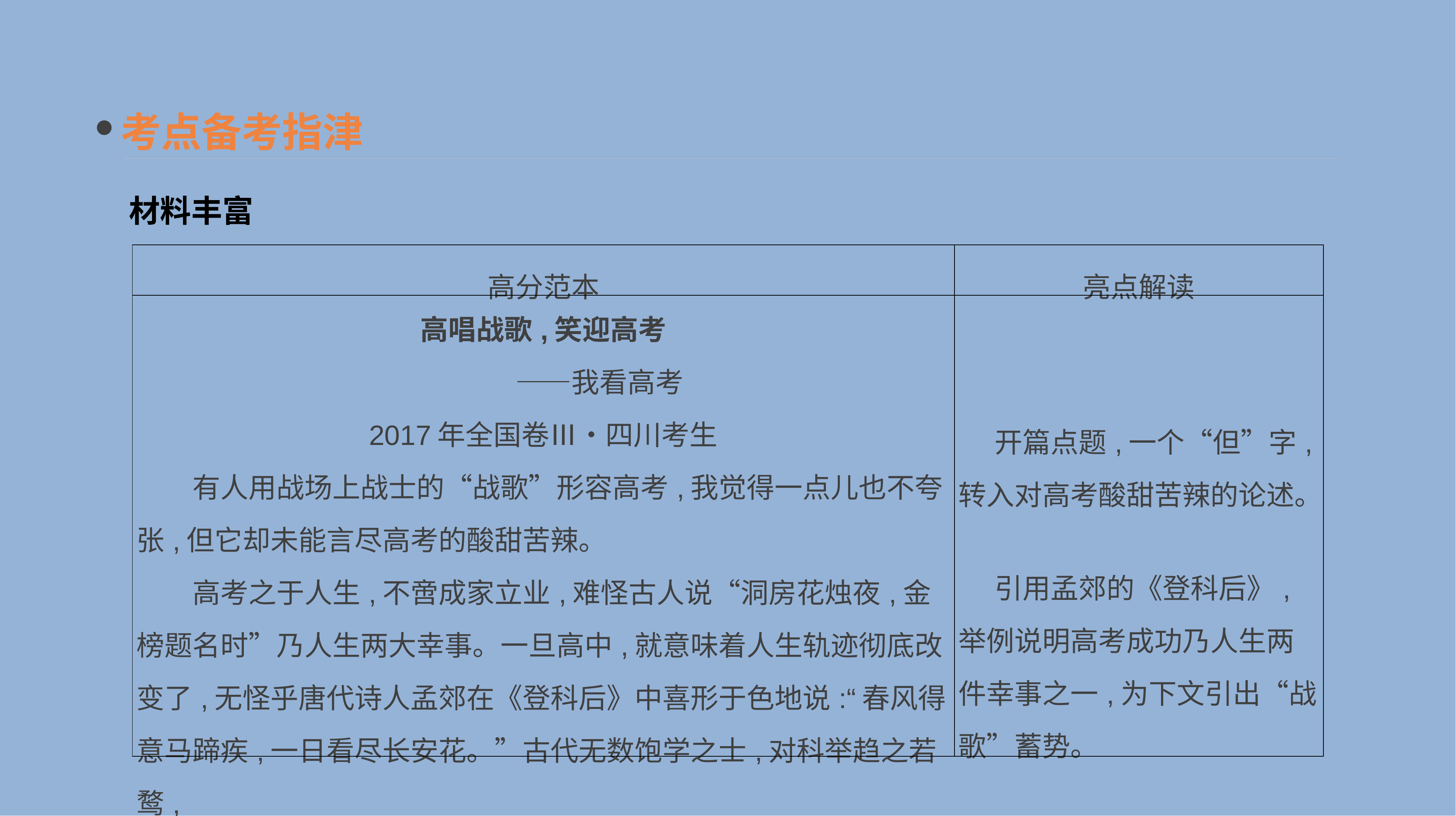

考点备考指津

材料丰富
| 高分范本 | 亮点解读 |
| --- | --- |
| 高唱战歌,笑迎高考 　　　　——我看高考 2017年全国卷Ⅲ•四川考生 　　有人用战场上战士的“战歌”形容高考,我觉得一点儿也不夸张,但它却未能言尽高考的酸甜苦辣。 　　高考之于人生,不啻成家立业,难怪古人说“洞房花烛夜,金榜题名时”乃人生两大幸事。一旦高中,就意味着人生轨迹彻底改变了,无怪乎唐代诗人孟郊在《登科后》中喜形于色地说:“春风得意马蹄疾,一日看尽长安花。”古代无数饱学之士,对科举趋之若鹜, | 开篇点题,一个“但”字,转入对高考酸甜苦辣的论述。 　引用孟郊的《登科后》,举例说明高考成功乃人生两件幸事之一,为下文引出“战歌”蓄势。 |